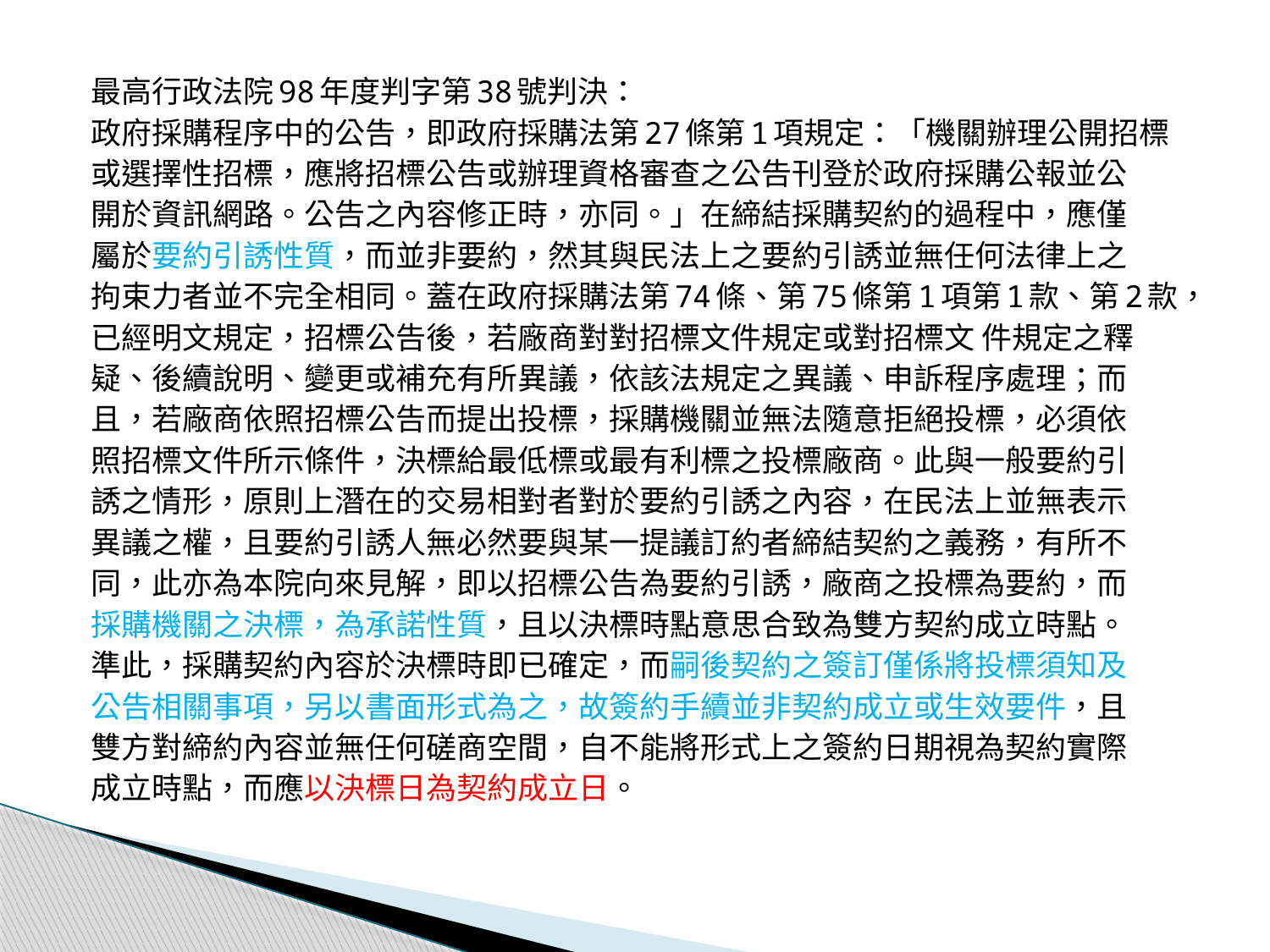

最高行政法院98年度判字第38號判決：
政府採購程序中的公告，即政府採購法第27條第1項規定：「機關辦理公開招標
或選擇性招標，應將招標公告或辦理資格審查之公告刊登於政府採購公報並公
開於資訊網路。公告之內容修正時，亦同。」在締結採購契約的過程中，應僅
屬於要約引誘性質，而並非要約，然其與民法上之要約引誘並無任何法律上之
拘束力者並不完全相同。蓋在政府採購法第74條、第75條第1項第1款、第2款，
已經明文規定，招標公告後，若廠商對對招標文件規定或對招標文 件規定之釋
疑、後續說明、變更或補充有所異議，依該法規定之異議、申訴程序處理；而
且，若廠商依照招標公告而提出投標，採購機關並無法隨意拒絕投標，必須依
照招標文件所示條件，決標給最低標或最有利標之投標廠商。此與一般要約引
誘之情形，原則上潛在的交易相對者對於要約引誘之內容，在民法上並無表示
異議之權，且要約引誘人無必然要與某一提議訂約者締結契約之義務，有所不
同，此亦為本院向來見解，即以招標公告為要約引誘，廠商之投標為要約，而
採購機關之決標，為承諾性質，且以決標時點意思合致為雙方契約成立時點。
準此，採購契約內容於決標時即已確定，而嗣後契約之簽訂僅係將投標須知及
公告相關事項，另以書面形式為之，故簽約手續並非契約成立或生效要件，且
雙方對締約內容並無任何磋商空間，自不能將形式上之簽約日期視為契約實際
成立時點，而應以決標日為契約成立日。